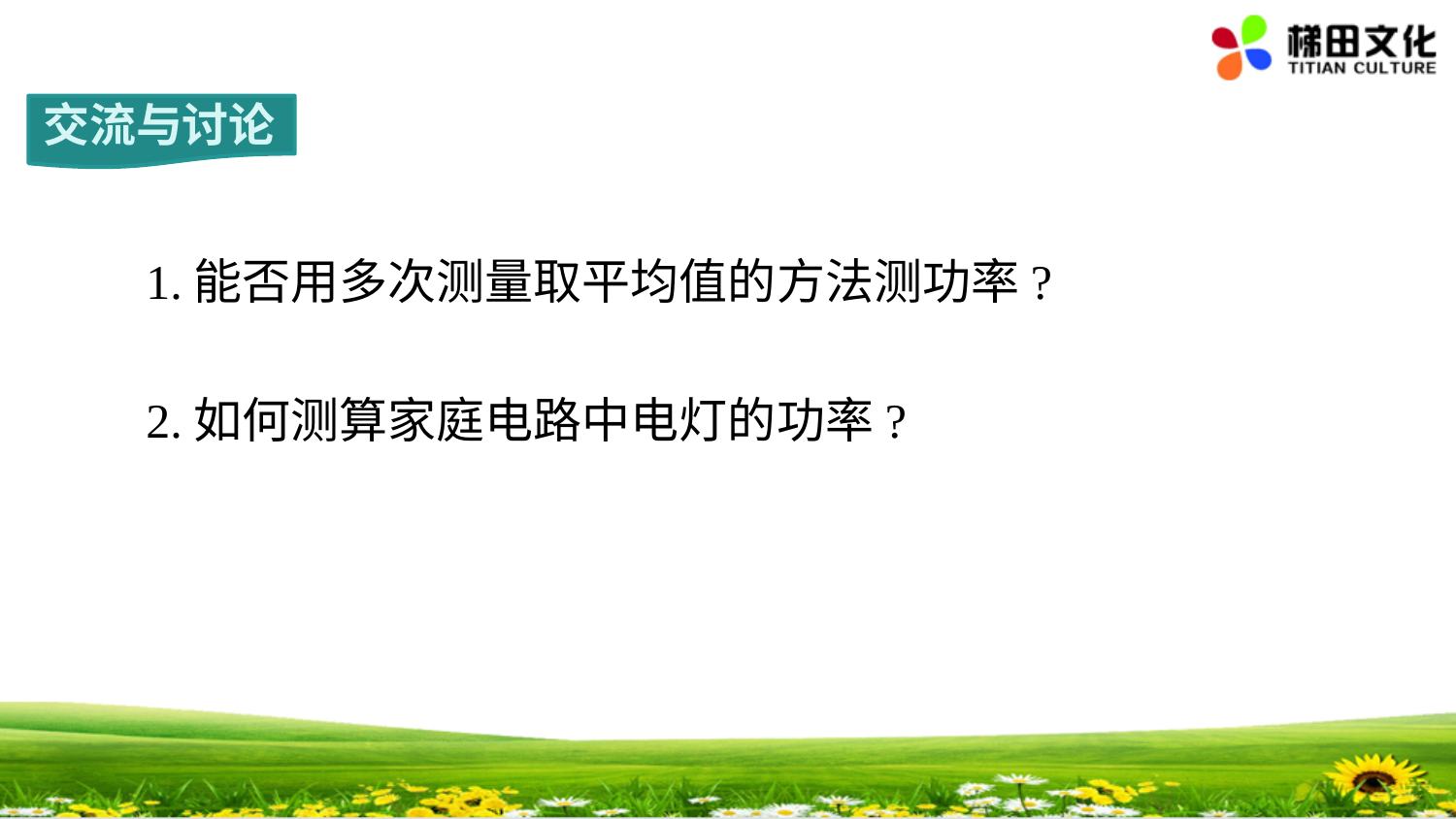

交流与讨论

1.能否用多次测量取平均值的方法测功率?
2.如何测算家庭电路中电灯的功率?